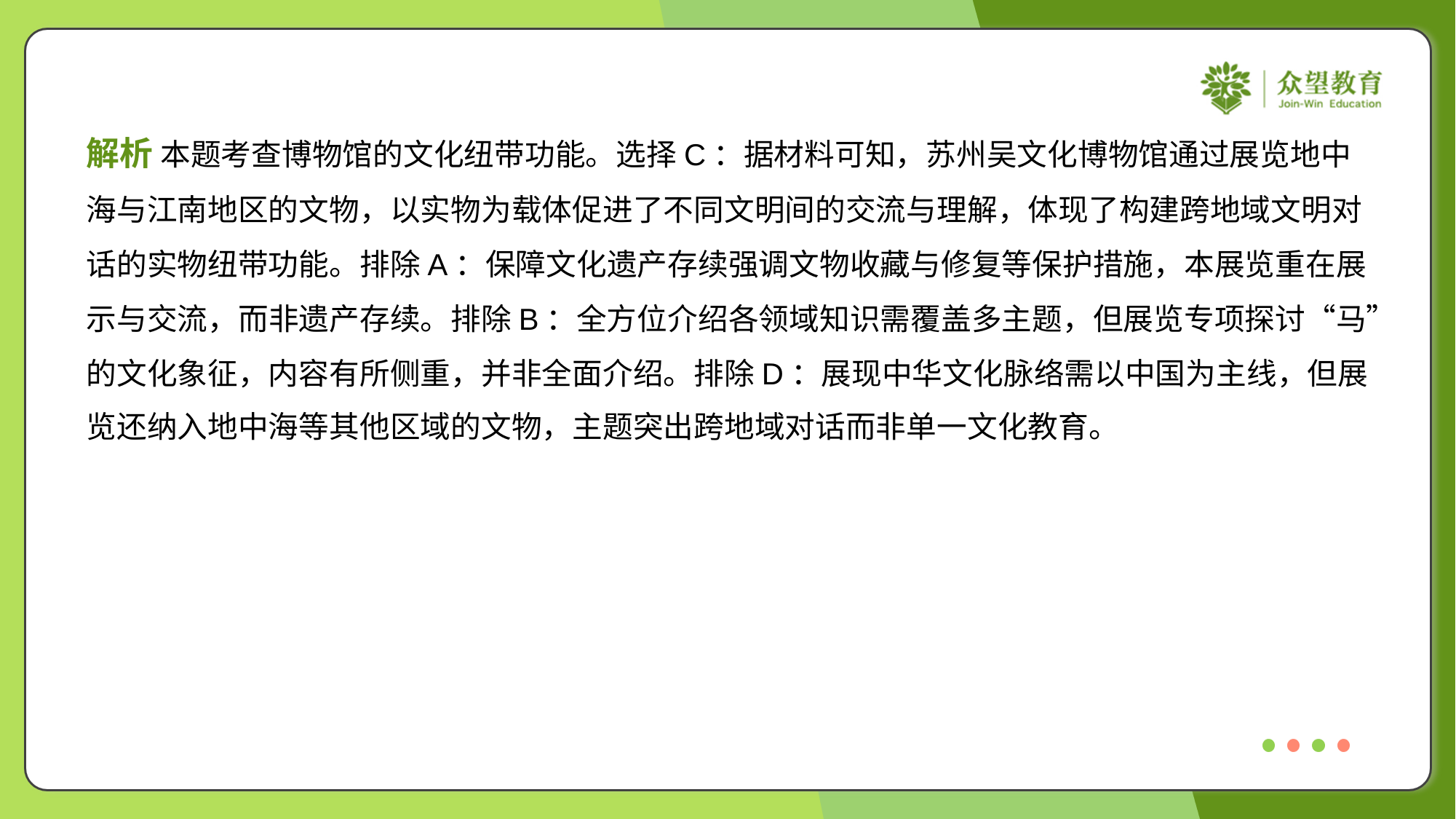

解析 本题考查博物馆的文化纽带功能。选择C：据材料可知，苏州吴文化博物馆通过展览地中
海与江南地区的文物，以实物为载体促进了不同文明间的交流与理解，体现了构建跨地域文明对
话的实物纽带功能。排除A：保障文化遗产存续强调文物收藏与修复等保护措施，本展览重在展
示与交流，而非遗产存续。排除B：全方位介绍各领域知识需覆盖多主题，但展览专项探讨“马”
的文化象征，内容有所侧重，并非全面介绍。排除D：展现中华文化脉络需以中国为主线，但展
览还纳入地中海等其他区域的文物，主题突出跨地域对话而非单一文化教育。